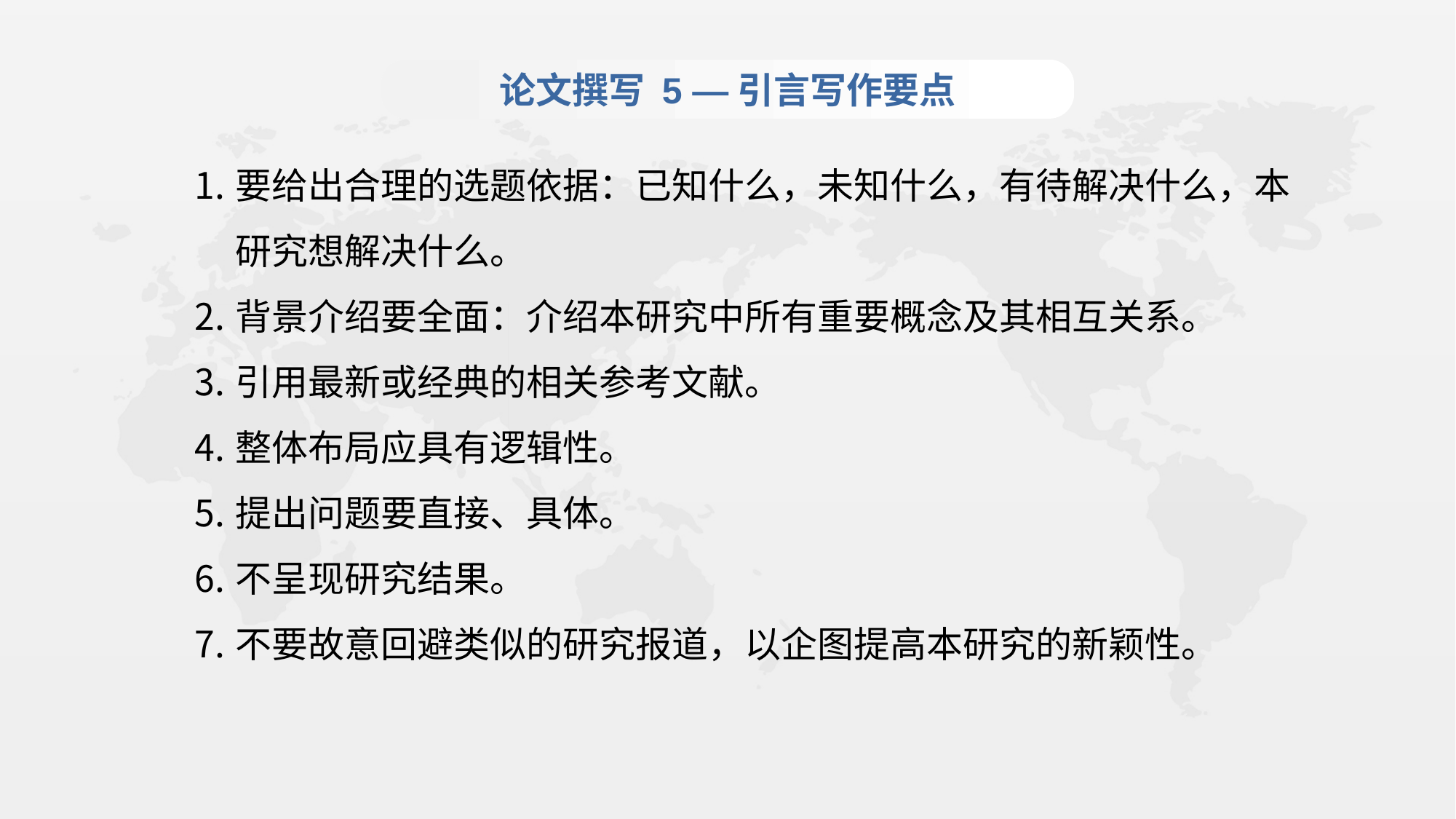

论文撰写 5 —引言写作要点
要给出合理的选题依据：已知什么，未知什么，有待解决什么，本研究想解决什么。
背景介绍要全面：介绍本研究中所有重要概念及其相互关系。
引用最新或经典的相关参考文献。
整体布局应具有逻辑性。
提出问题要直接、具体。
不呈现研究结果。
不要故意回避类似的研究报道，以企图提高本研究的新颖性。